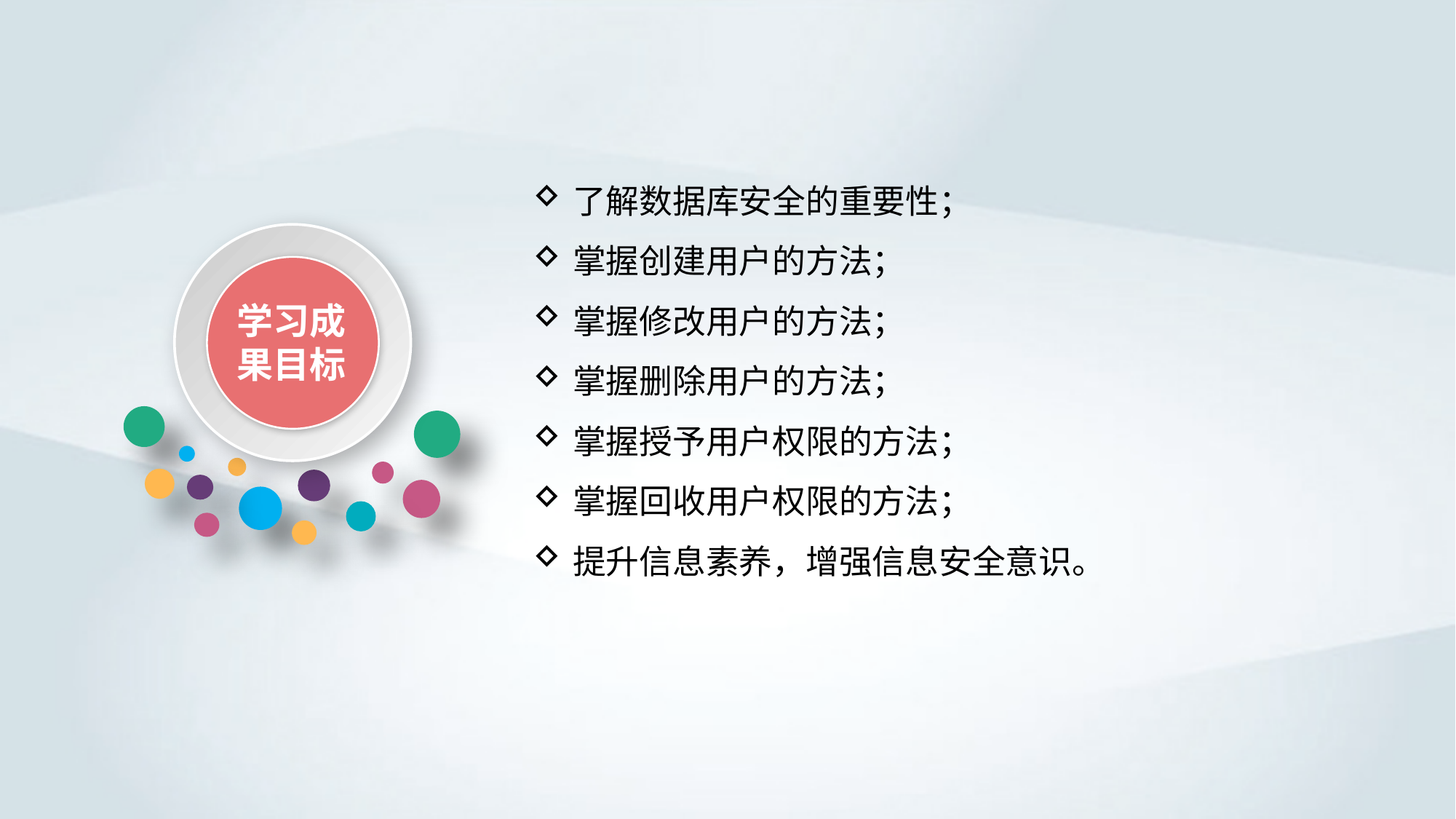

了解数据库安全的重要性；
掌握创建用户的方法；
掌握修改用户的方法；
掌握删除用户的方法；
掌握授予用户权限的方法；
掌握回收用户权限的方法；
提升信息素养，增强信息安全意识。

学习成果目标